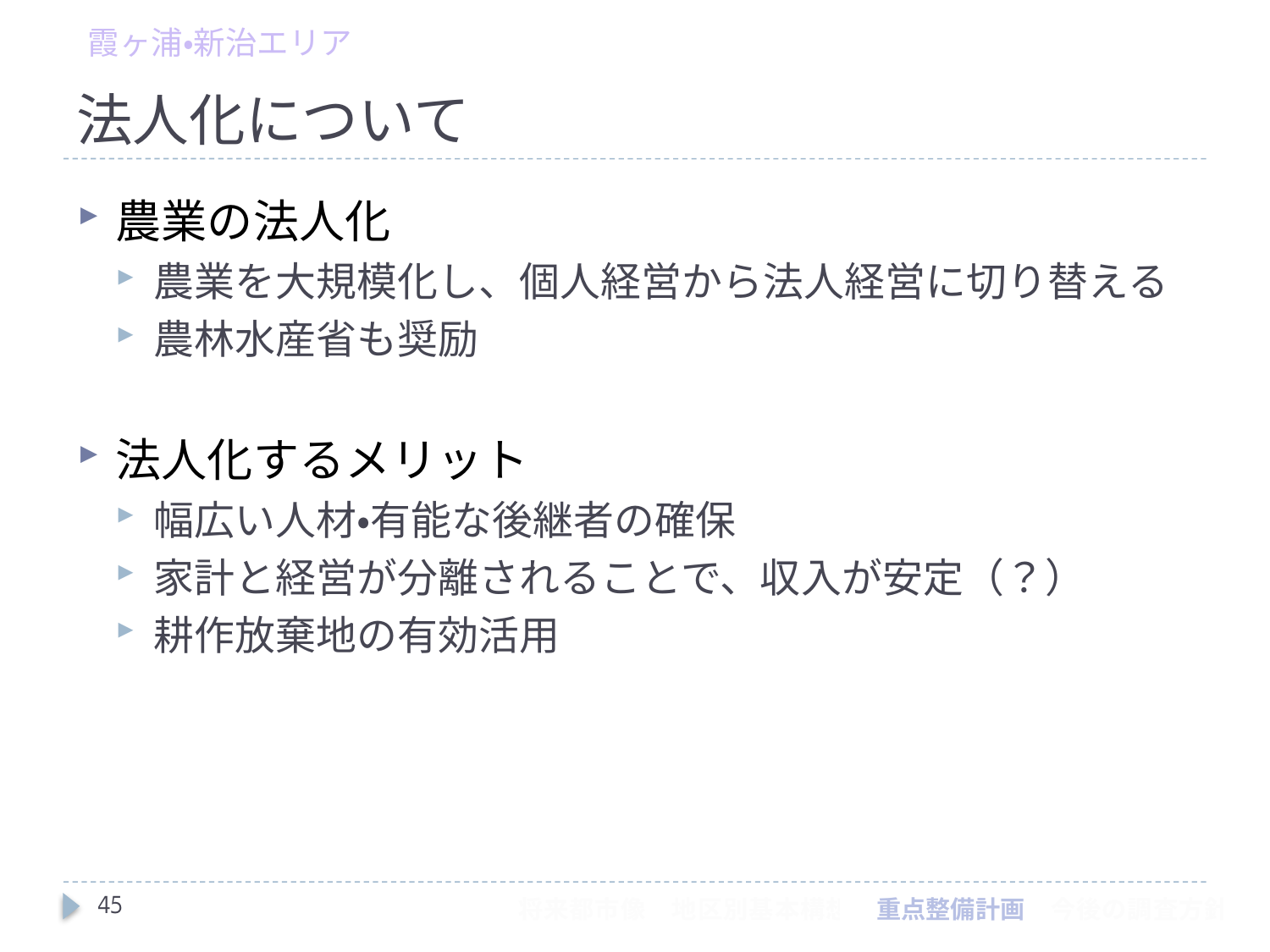

霞ヶ浦・新治エリア
# 法人化について
農業の法人化
農業を大規模化し、個人経営から法人経営に切り替える
農林水産省も奨励

法人化するメリット
幅広い人材・有能な後継者の確保
家計と経営が分離されることで、収入が安定（？）
耕作放棄地の有効活用

45
将来都市像　地区別基本構想　重点整備計画　今後の調査方針